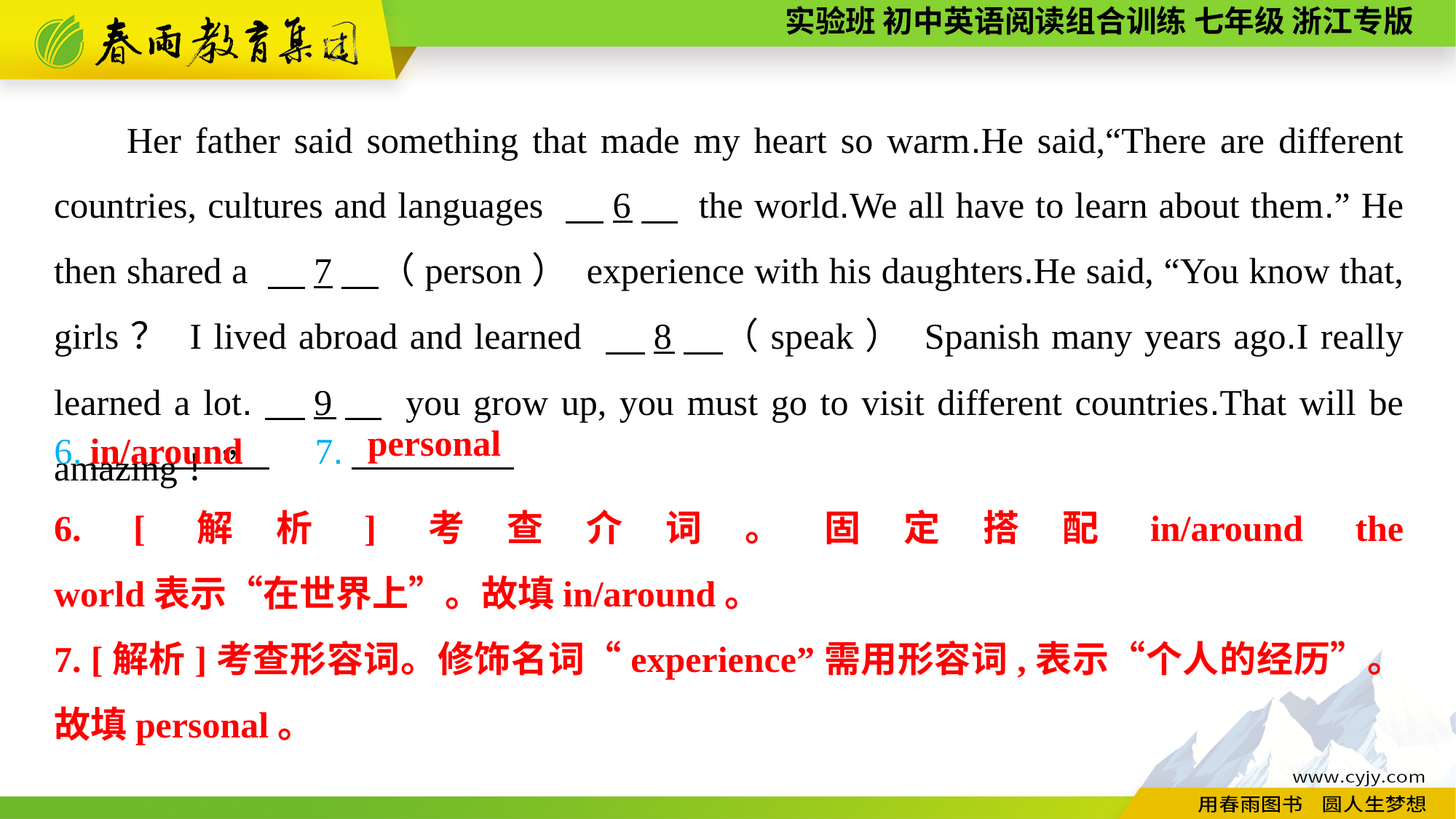

Her father said something that made my heart so warm.He said,“There are different countries, cultures and languages 　6　 the world.We all have to learn about them.” He then shared a 　7　（person） experience with his daughters.He said, “You know that, girls？ I lived abroad and learned 　8　（speak） Spanish many years ago.I really learned a lot.　9　 you grow up, you must go to visit different countries.That will be amazing！”
personal
in/around
6.　　　    　　7.
6. [解析]考查介词。固定搭配in/around the world表示“在世界上”。故填in/around。
7. [解析]考查形容词。修饰名词“experience”需用形容词,表示“个人的经历”。故填personal。